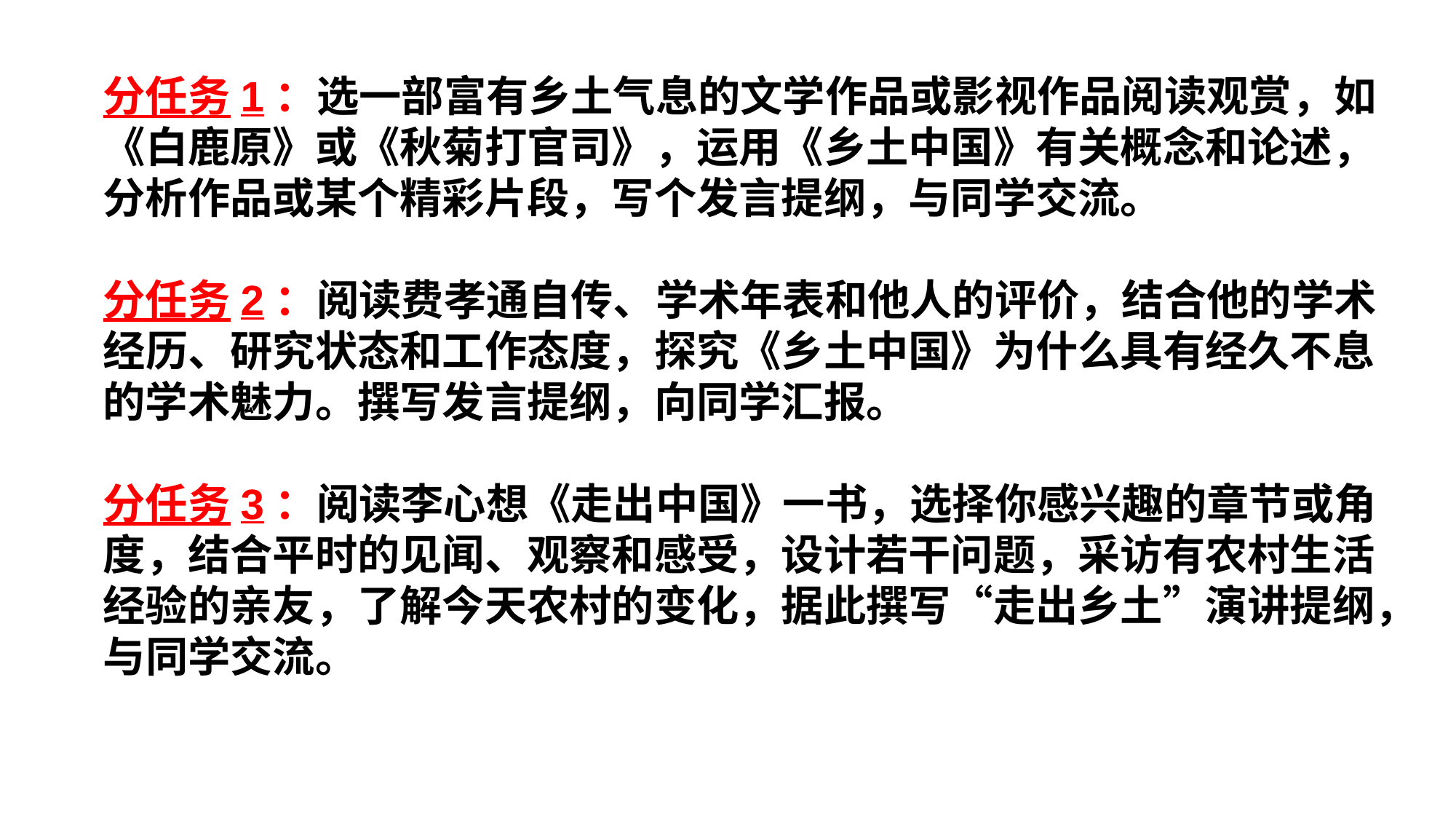

分任务1：选一部富有乡土气息的文学作品或影视作品阅读观赏，如《白鹿原》或《秋菊打官司》，运用《乡土中国》有关概念和论述，分析作品或某个精彩片段，写个发言提纲，与同学交流。

分任务2：阅读费孝通自传、学术年表和他人的评价，结合他的学术经历、研究状态和工作态度，探究《乡土中国》为什么具有经久不息的学术魅力。撰写发言提纲，向同学汇报。

分任务3：阅读李心想《走出中国》一书，选择你感兴趣的章节或角度，结合平时的见闻、观察和感受，设计若干问题，采访有农村生活经验的亲友，了解今天农村的变化，据此撰写“走出乡土”演讲提纲，与同学交流。